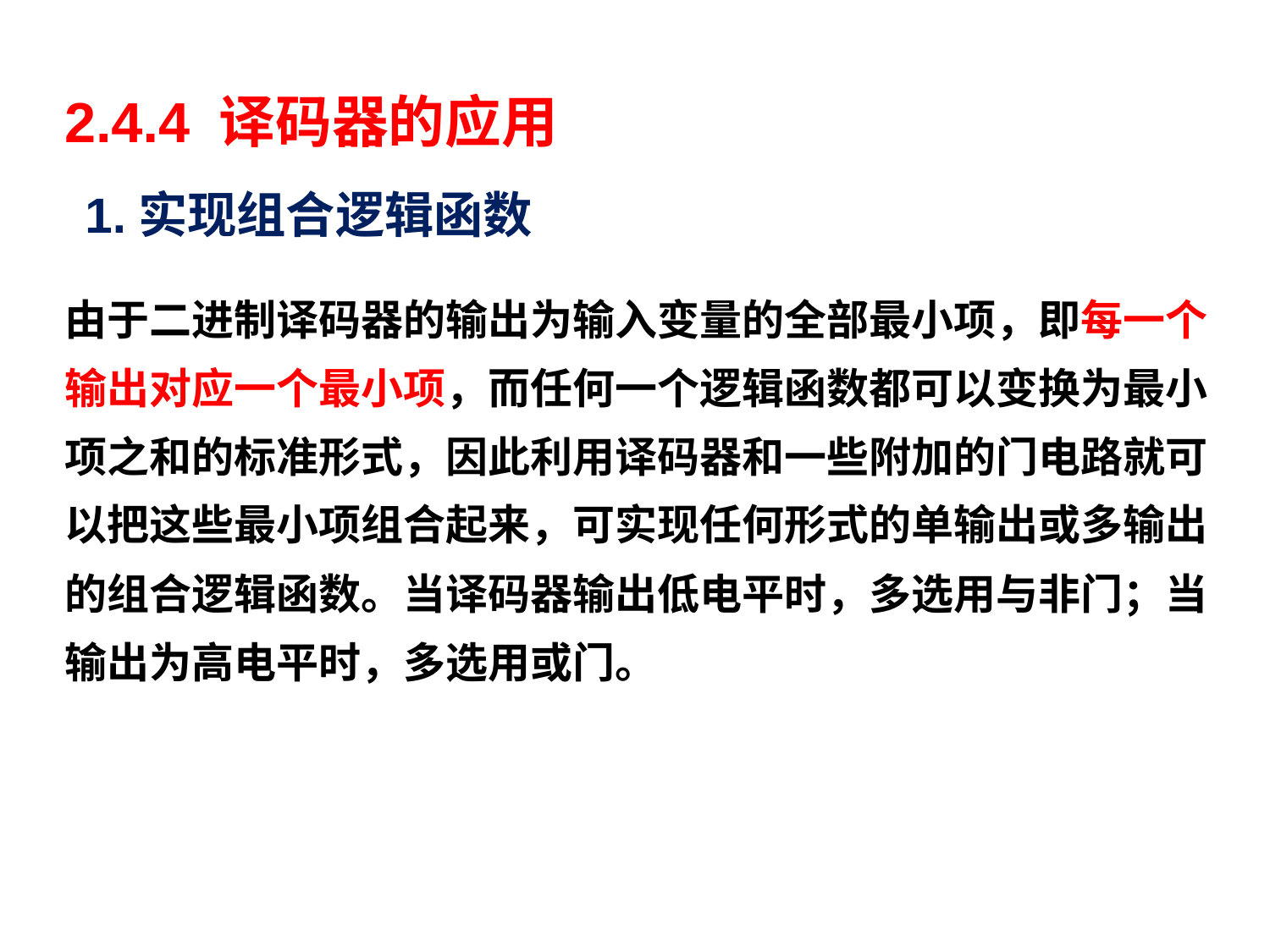

2.4.4 译码器的应用
1.实现组合逻辑函数

由于二进制译码器的输出为输入变量的全部最小项，即每一个输出对应一个最小项，而任何一个逻辑函数都可以变换为最小项之和的标准形式，因此利用译码器和一些附加的门电路就可以把这些最小项组合起来，可实现任何形式的单输出或多输出的组合逻辑函数。当译码器输出低电平时，多选用与非门；当输出为高电平时，多选用或门。